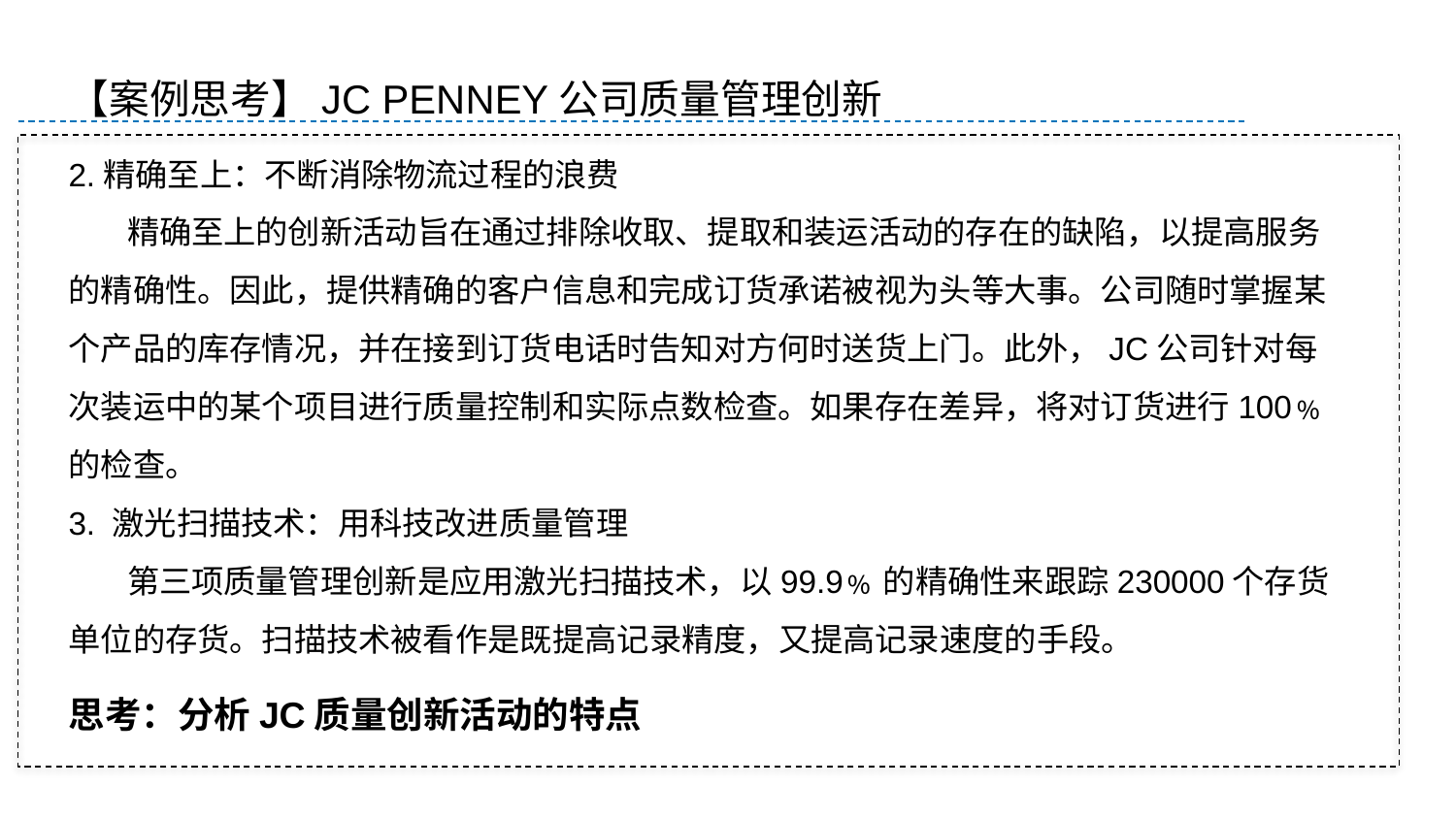

【案例思考】JC PENNEY公司质量管理创新
2.精确至上：不断消除物流过程的浪费
       精确至上的创新活动旨在通过排除收取、提取和装运活动的存在的缺陷，以提高服务的精确性。因此，提供精确的客户信息和完成订货承诺被视为头等大事。公司随时掌握某个产品的库存情况，并在接到订货电话时告知对方何时送货上门。此外，JC公司针对每次装运中的某个项目进行质量控制和实际点数检查。如果存在差异，将对订货进行100﹪的检查。
3. 激光扫描技术：用科技改进质量管理
       第三项质量管理创新是应用激光扫描技术，以99.9﹪的精确性来跟踪230000个存货单位的存货。扫描技术被看作是既提高记录精度，又提高记录速度的手段。
思考：分析JC质量创新活动的特点